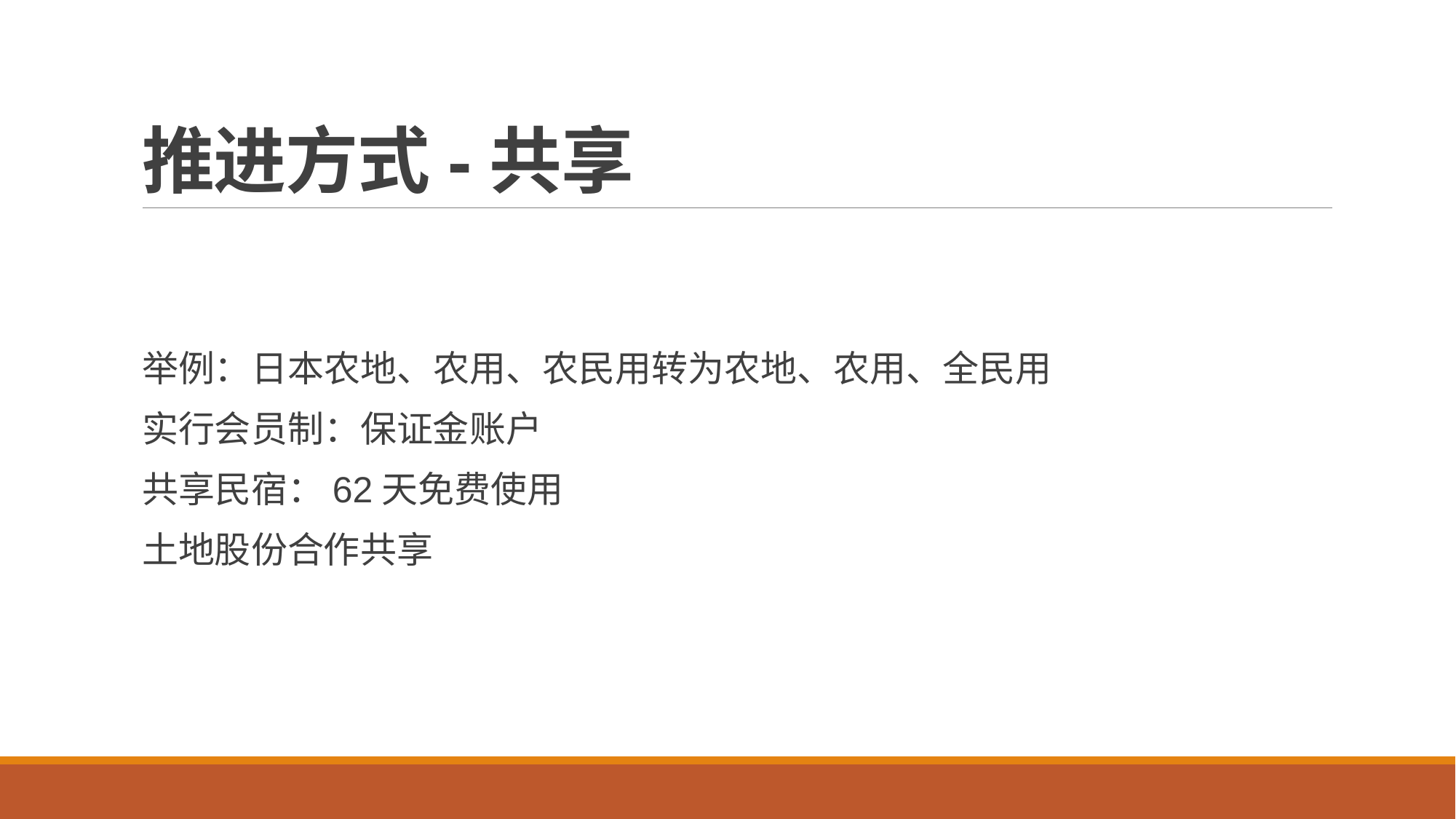

# 推进方式-共享
举例：日本农地、农用、农民用转为农地、农用、全民用
实行会员制：保证金账户
共享民宿：62天免费使用
土地股份合作共享